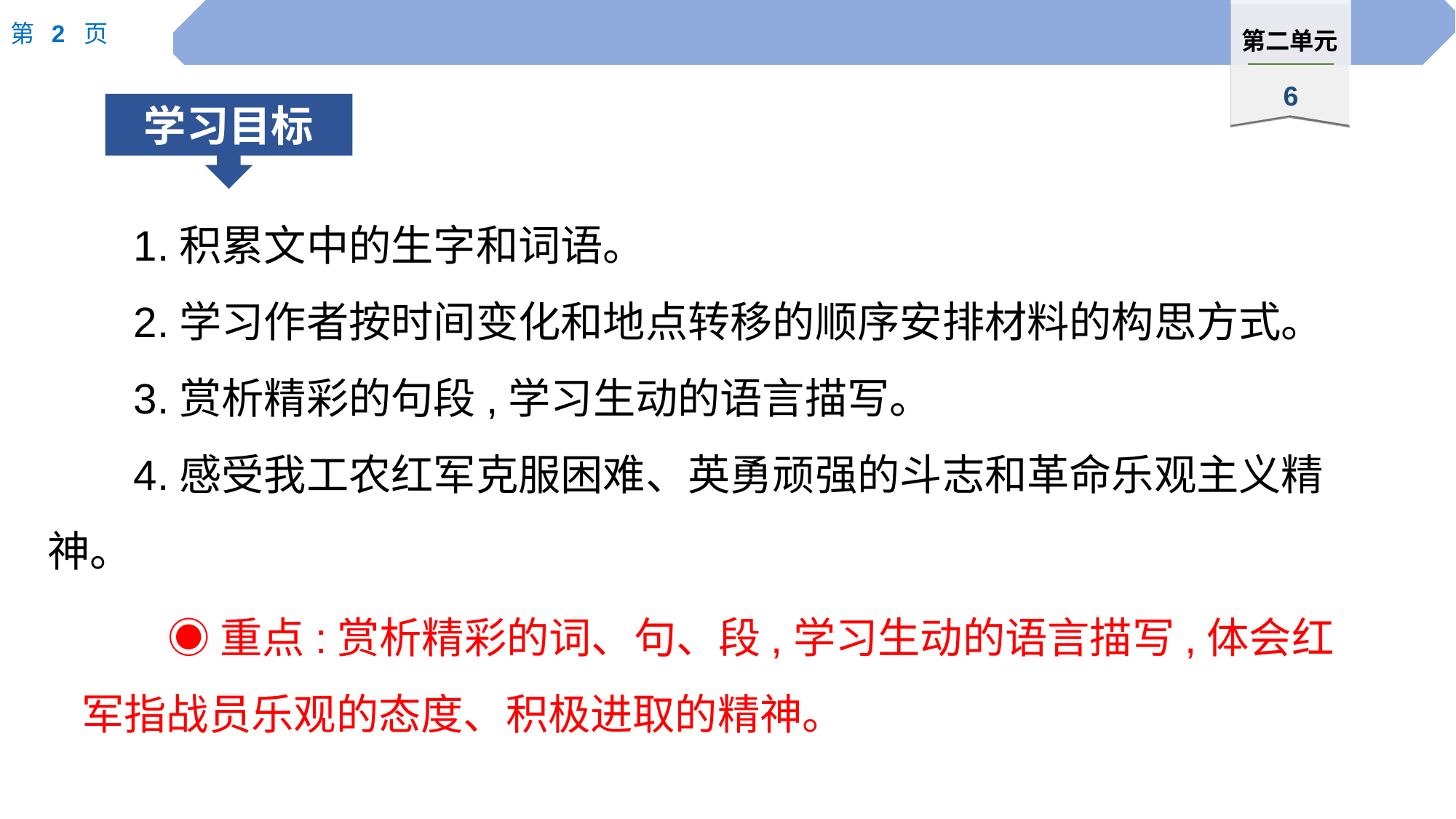

1.积累文中的生字和词语。
2.学习作者按时间变化和地点转移的顺序安排材料的构思方式。
3.赏析精彩的句段,学习生动的语言描写。
4.感受我工农红军克服困难、英勇顽强的斗志和革命乐观主义精神。

◉重点:赏析精彩的词、句、段,学习生动的语言描写,体会红军指战员乐观的态度、积极进取的精神。